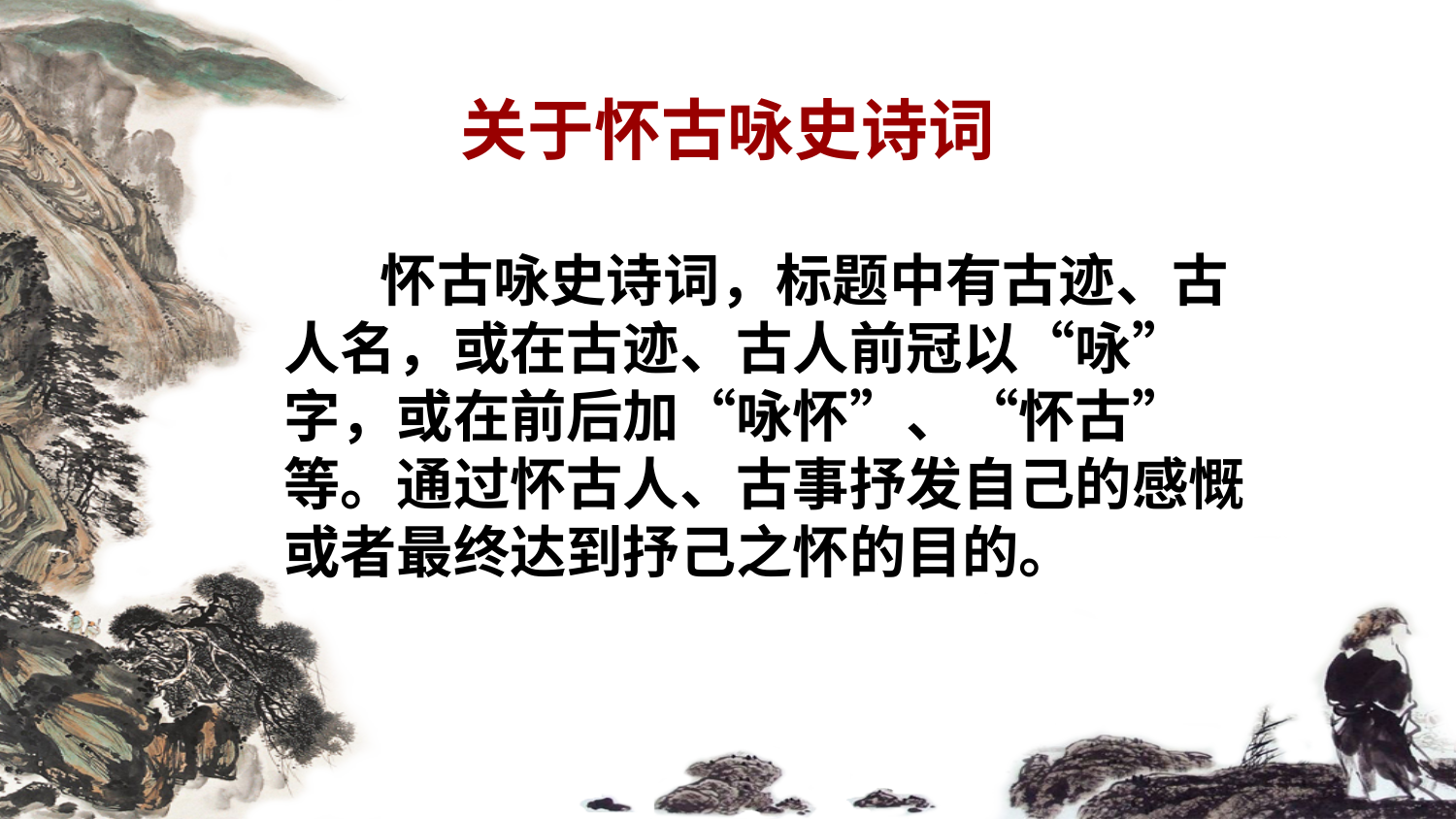

# 关于怀古咏史诗词
怀古咏史诗词，标题中有古迹、古人名，或在古迹、古人前冠以“咏”字，或在前后加“咏怀”、“怀古”等。通过怀古人、古事抒发自己的感慨或者最终达到抒己之怀的目的。